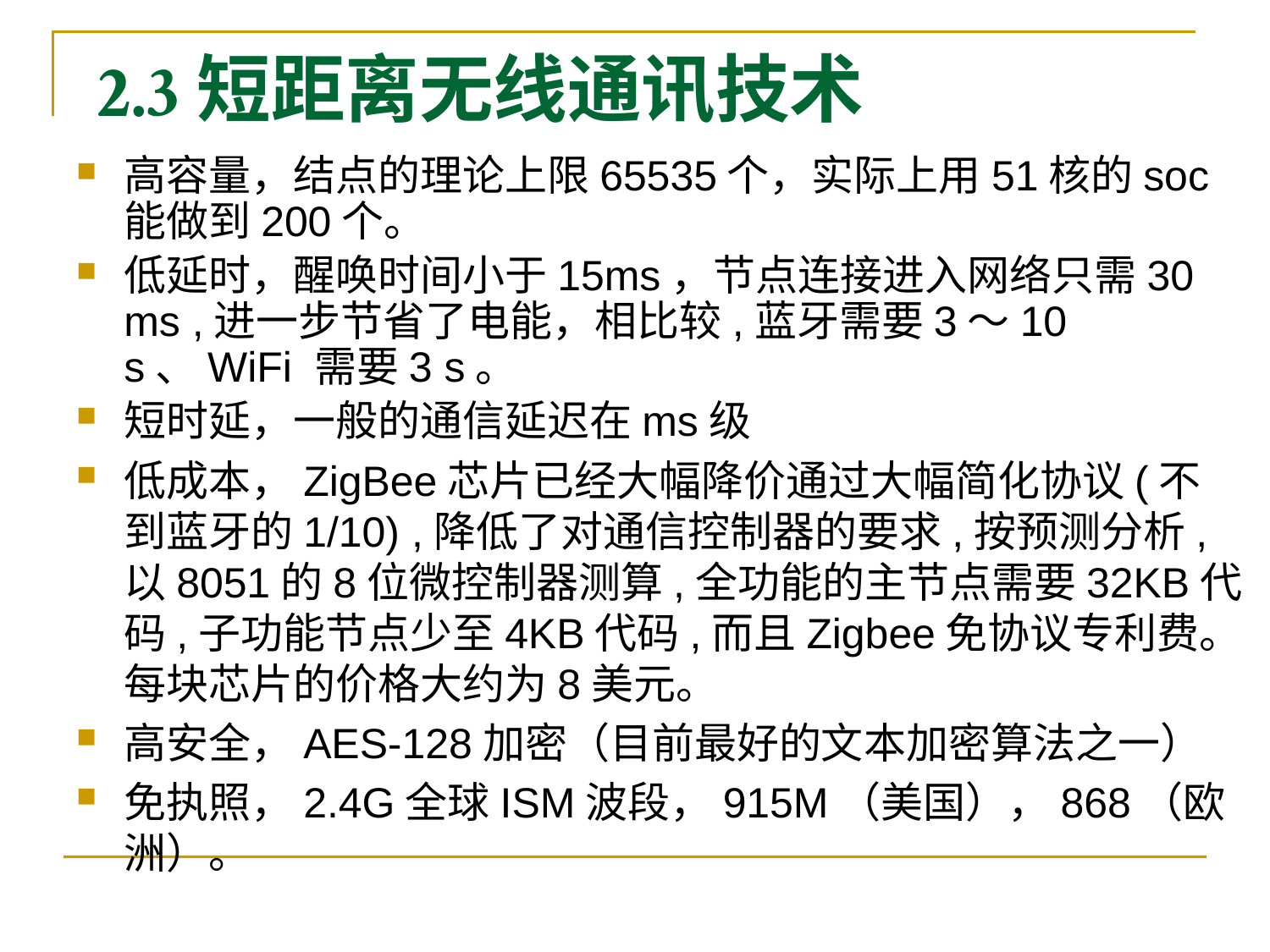

2.3短距离无线通讯技术
高容量，结点的理论上限65535个，实际上用51核的soc能做到200个。
低延时，醒唤时间小于15ms，节点连接进入网络只需30 ms ,进一步节省了电能，相比较,蓝牙需要3～10 s、WiFi 需要3 s。
短时延，一般的通信延迟在ms级
低成本，ZigBee芯片已经大幅降价通过大幅简化协议(不到蓝牙的1/10) ,降低了对通信控制器的要求,按预测分析,以8051的8位微控制器测算,全功能的主节点需要32KB代码,子功能节点少至4KB代码,而且Zigbee免协议专利费。每块芯片的价格大约为8美元。
高安全，AES-128加密（目前最好的文本加密算法之一）
免执照，2.4G全球ISM波段，915M（美国），868（欧洲）。